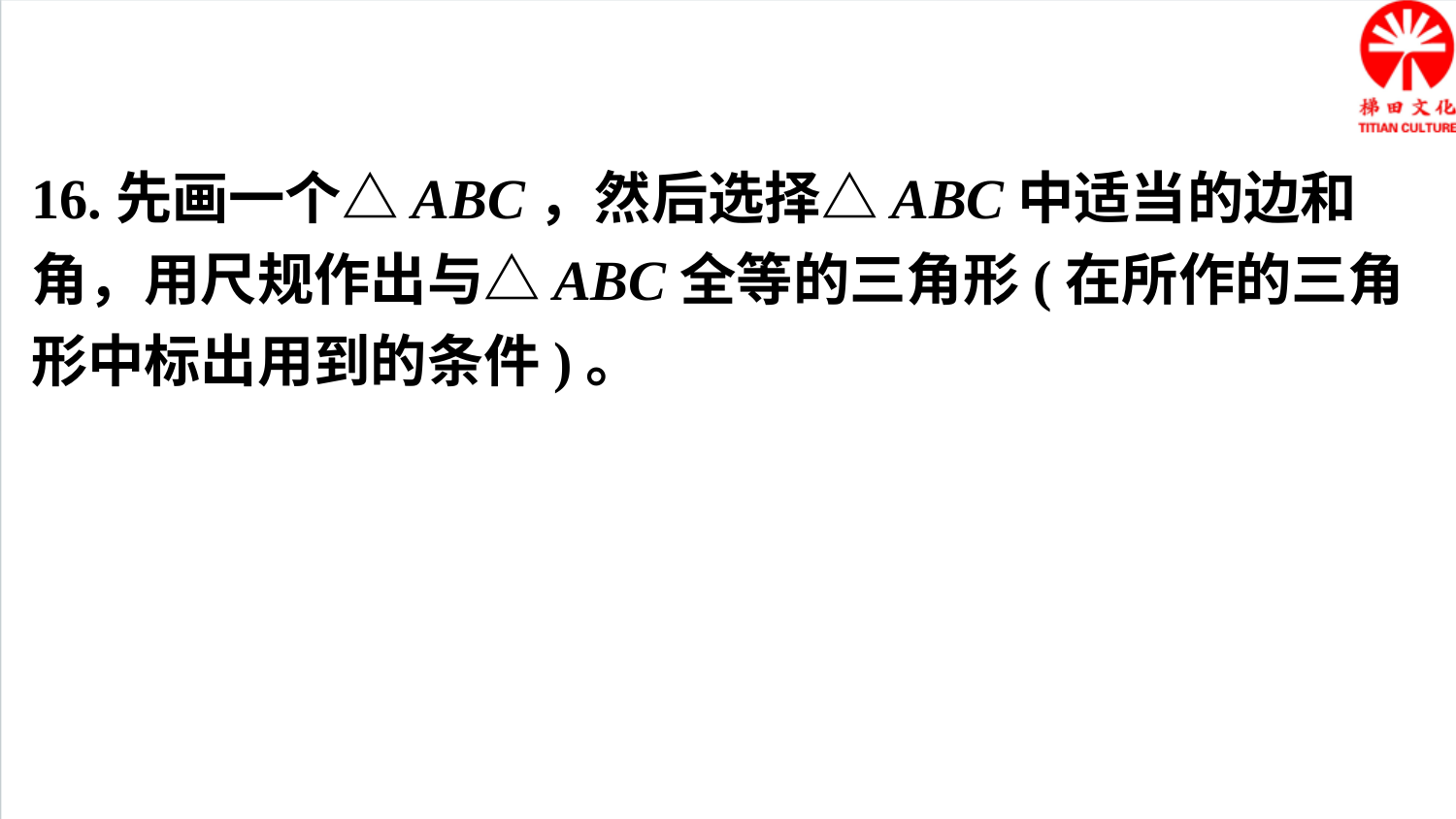

16.先画一个△ABC，然后选择△ABC中适当的边和角，用尺规作出与△ABC全等的三角形(在所作的三角形中标出用到的条件)。